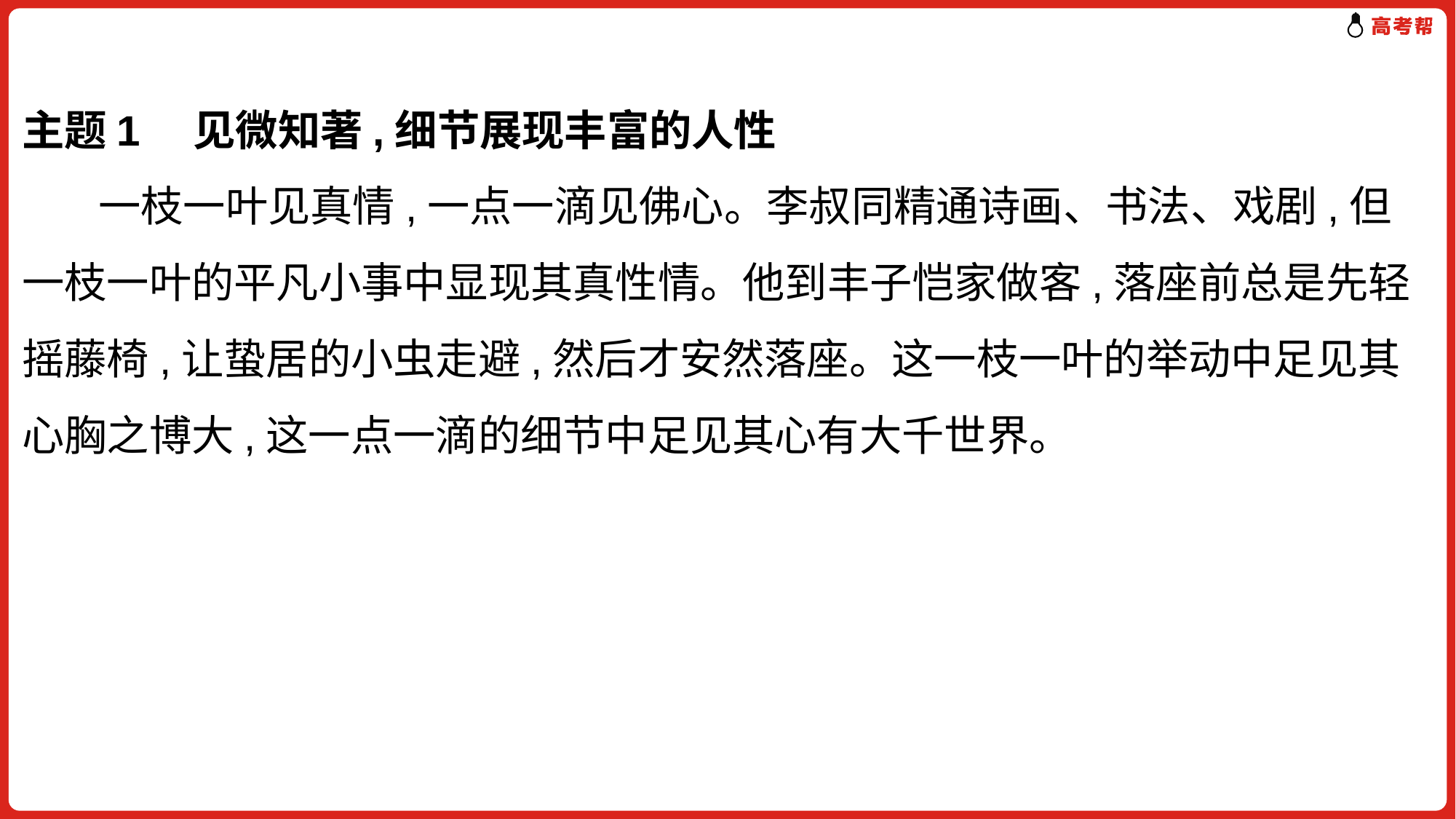

主题1　见微知著,细节展现丰富的人性
       一枝一叶见真情,一点一滴见佛心。李叔同精通诗画、书法、戏剧,但一枝一叶的平凡小事中显现其真性情。他到丰子恺家做客,落座前总是先轻摇藤椅,让蛰居的小虫走避,然后才安然落座。这一枝一叶的举动中足见其心胸之博大,这一点一滴的细节中足见其心有大千世界。